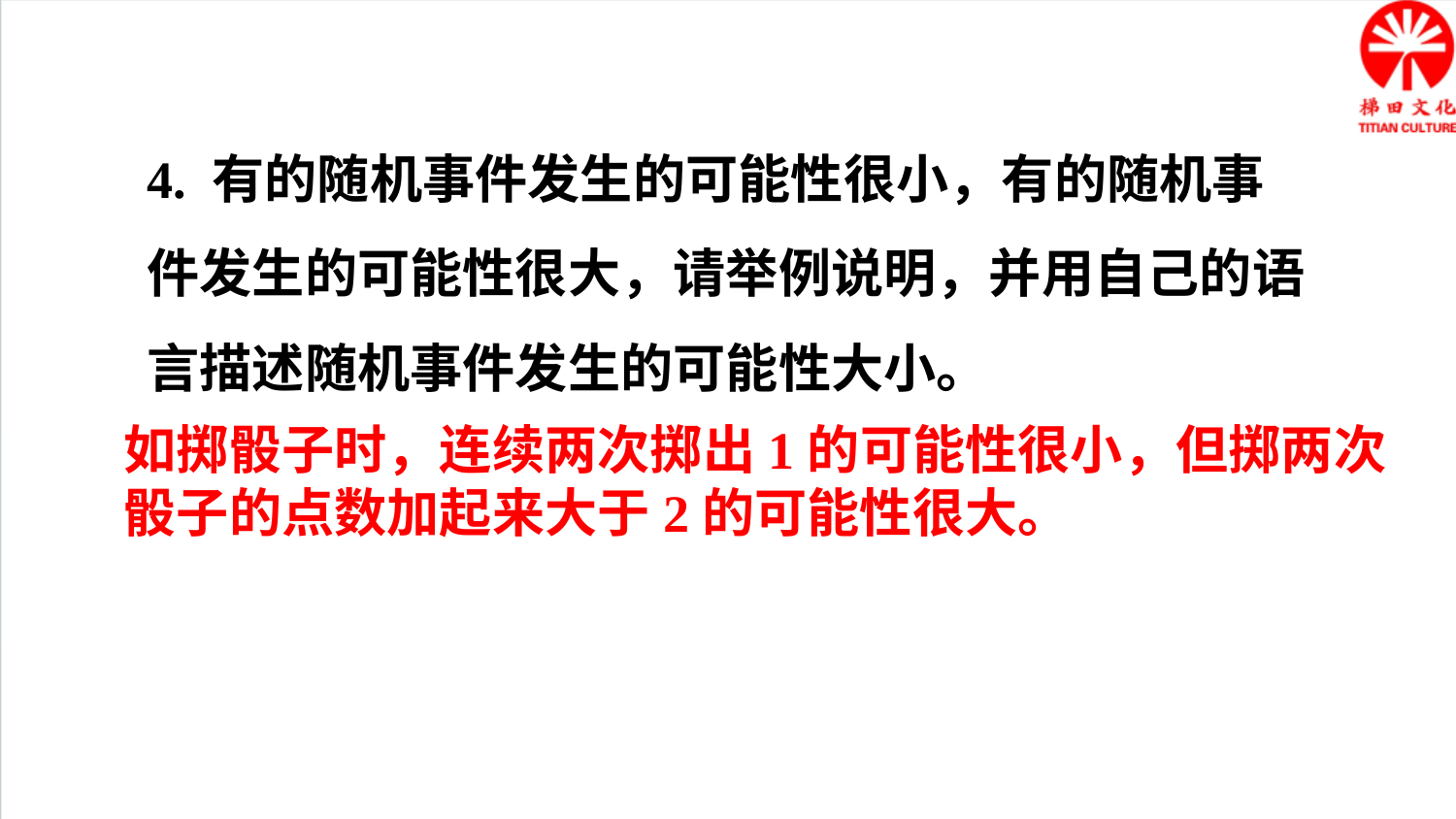

4. 有的随机事件发生的可能性很小，有的随机事件发生的可能性很大，请举例说明，并用自己的语言描述随机事件发生的可能性大小。
如掷骰子时，连续两次掷出1的可能性很小，但掷两次骰子的点数加起来大于2的可能性很大。